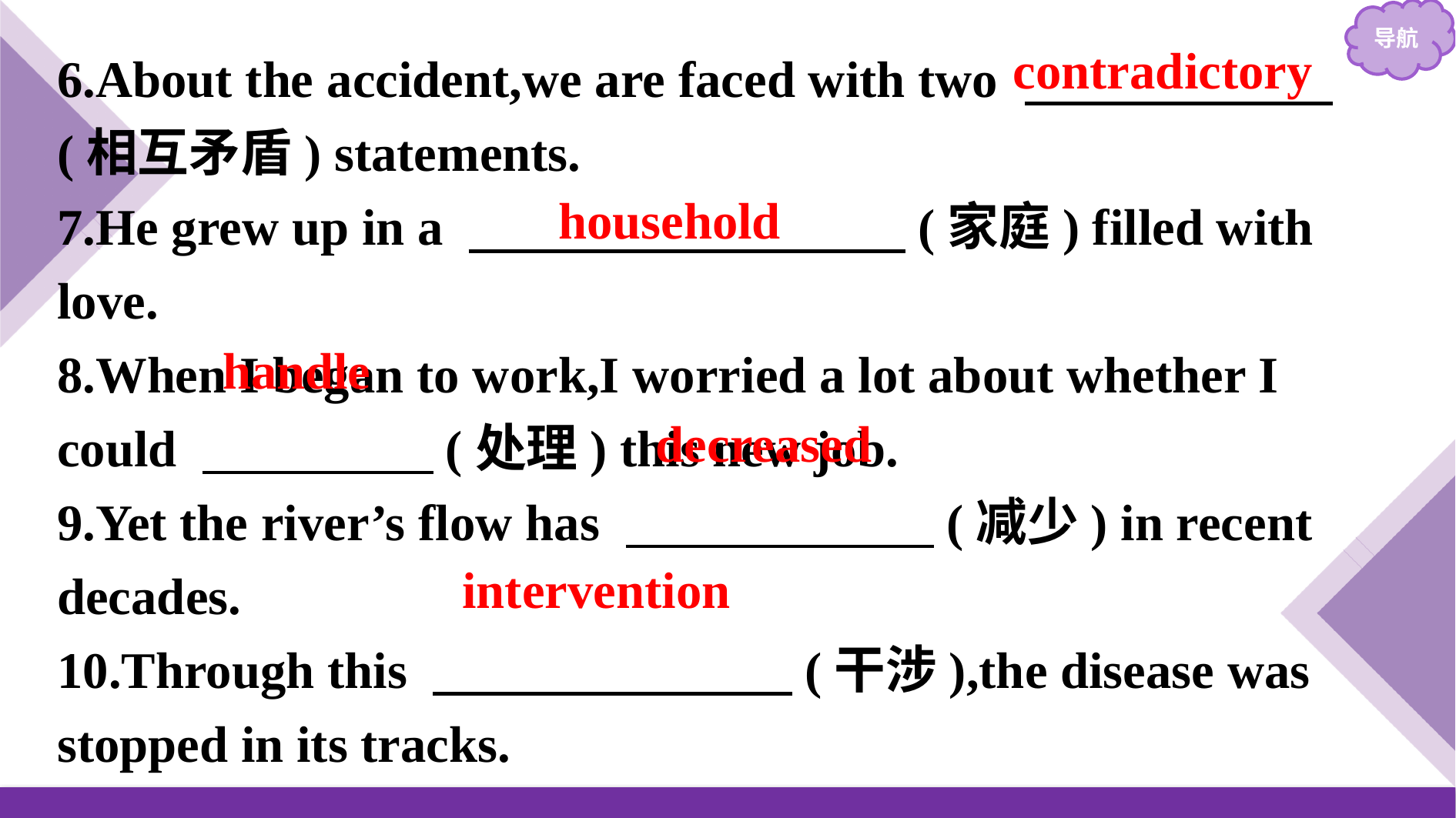

6.About the accident,we are faced with two 　　　　　　(相互矛盾) statements.
7.He grew up in a 　　　　　　　　 (家庭) filled with love.
8.When I began to work,I worried a lot about whether I could 　　　　 (处理) this new job.
9.Yet the river’s flow has 　　　　　　(减少) in recent decades.
10.Through this 　　　　　　　(干涉),the disease was stopped in its tracks.
contradictory
household
handle
decreased
intervention